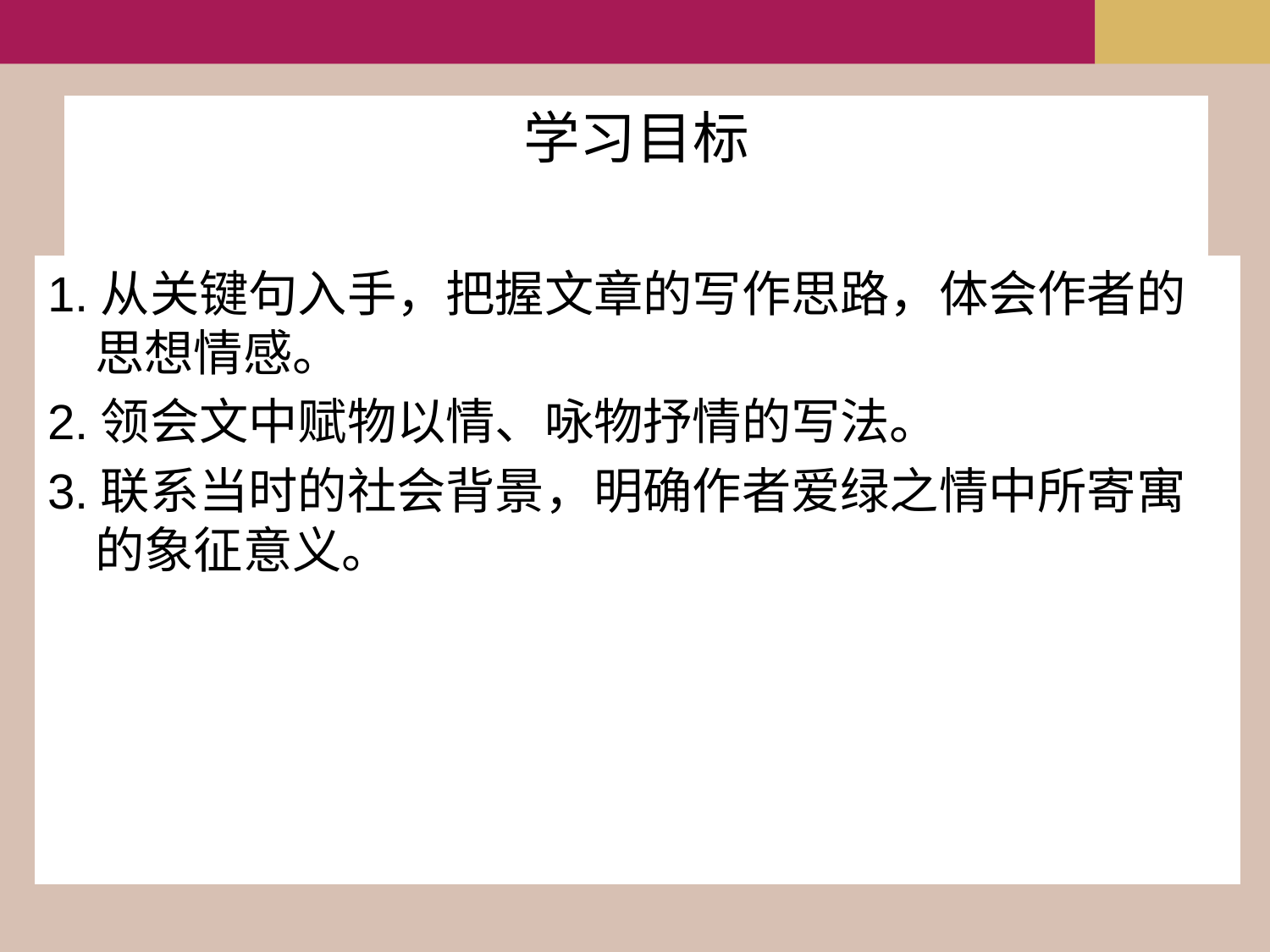

# 学习目标
1.从关键句入手，把握文章的写作思路，体会作者的思想情感。
2.领会文中赋物以情、咏物抒情的写法。
3.联系当时的社会背景，明确作者爱绿之情中所寄寓的象征意义。